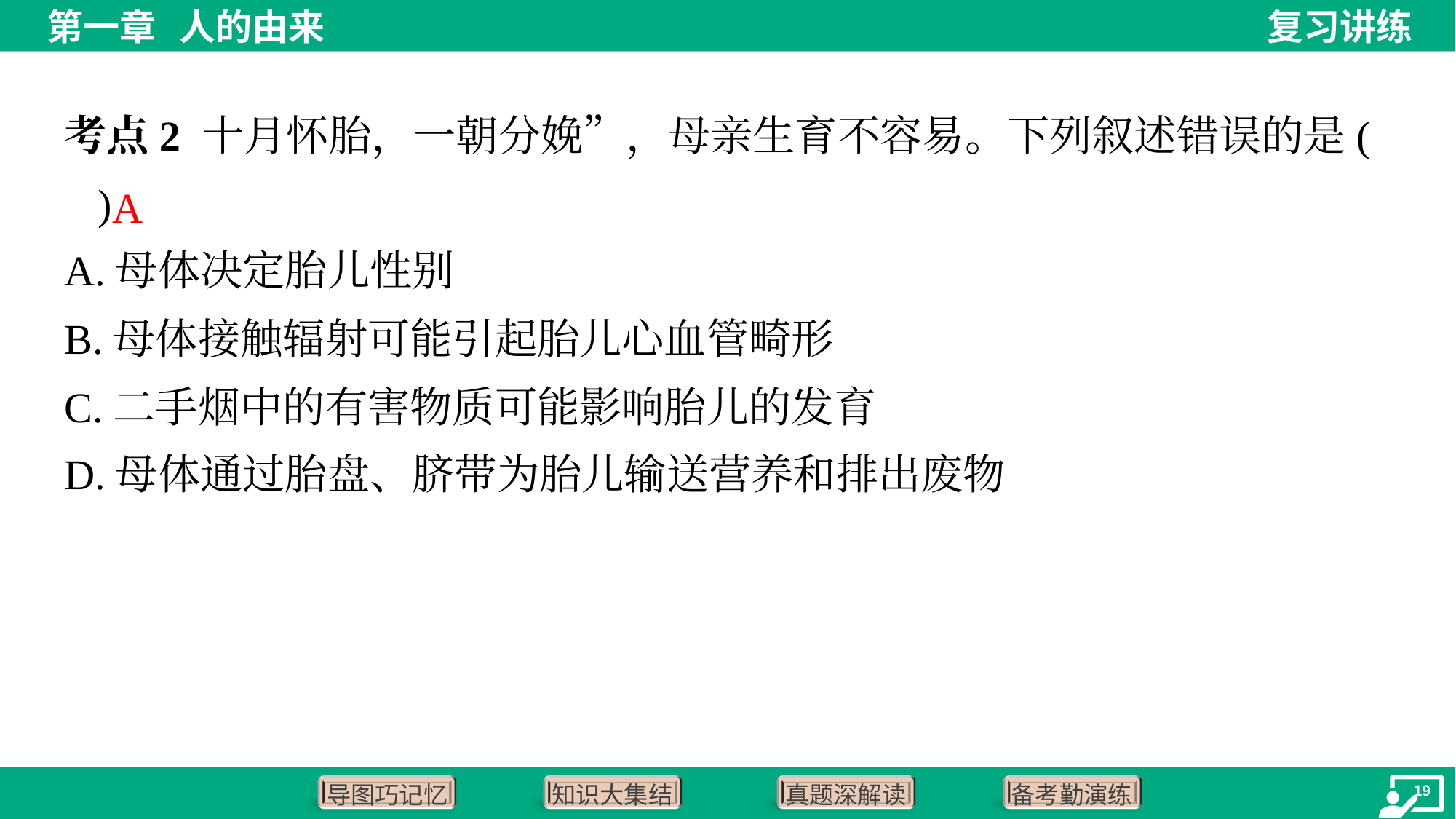

考点2 十月怀胎，一朝分娩”，母亲生育不容易。下列叙述错误的是(     )
A
A.母体决定胎儿性别
B.母体接触辐射可能引起胎儿心血管畸形
C.二手烟中的有害物质可能影响胎儿的发育
D.母体通过胎盘、脐带为胎儿输送营养和排出废物